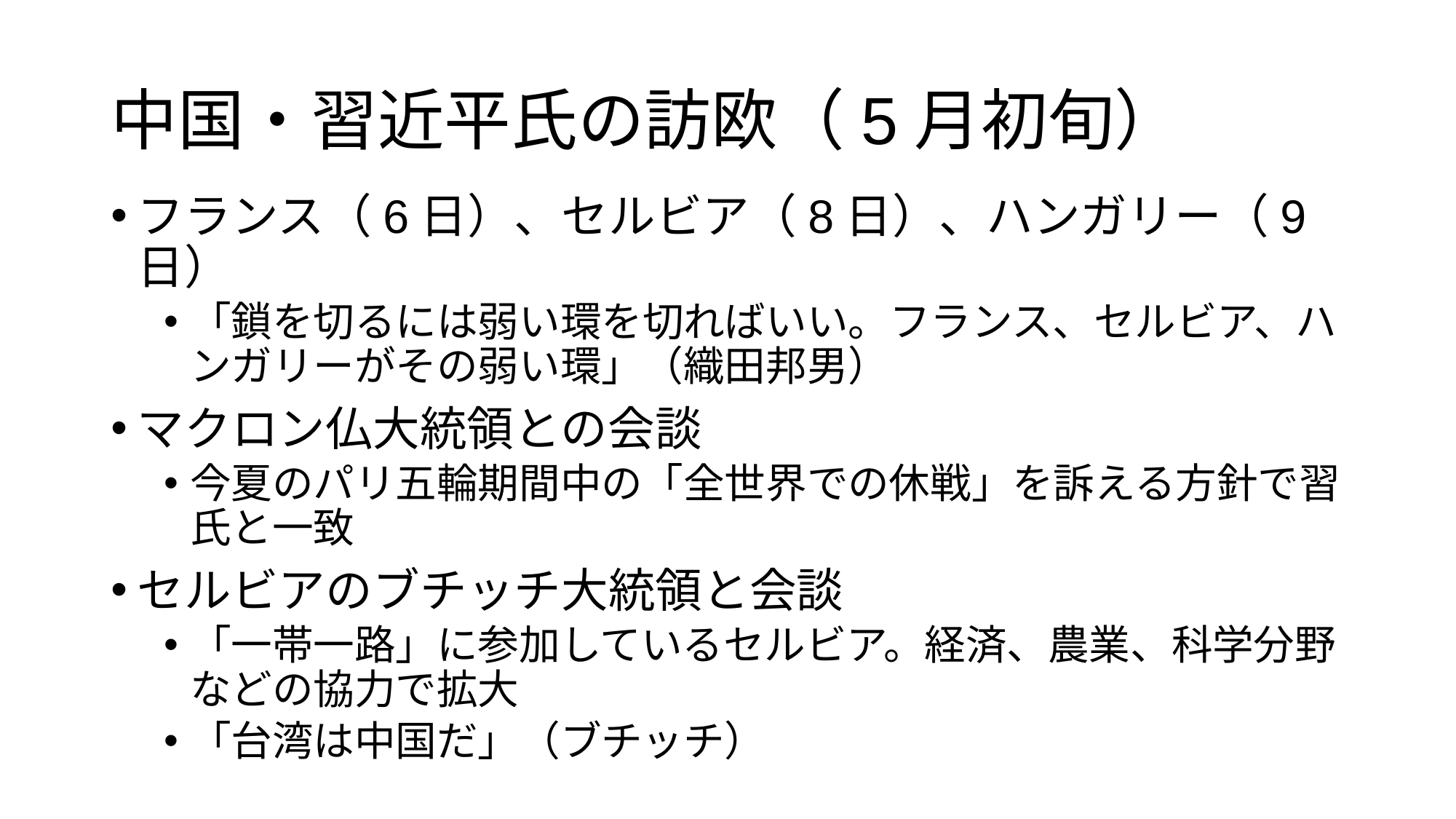

# 中国・習近平氏の訪欧（5月初旬）
フランス（6日）、セルビア（8日）、ハンガリー（9日）
「鎖を切るには弱い環を切ればいい。フランス、セルビア、ハンガリーがその弱い環」（織田邦男）
マクロン仏大統領との会談
今夏のパリ五輪期間中の「全世界での休戦」を訴える方針で習氏と一致
セルビアのブチッチ大統領と会談
「一帯一路」に参加しているセルビア。経済、農業、科学分野などの協力で拡大
「台湾は中国だ」（ブチッチ）